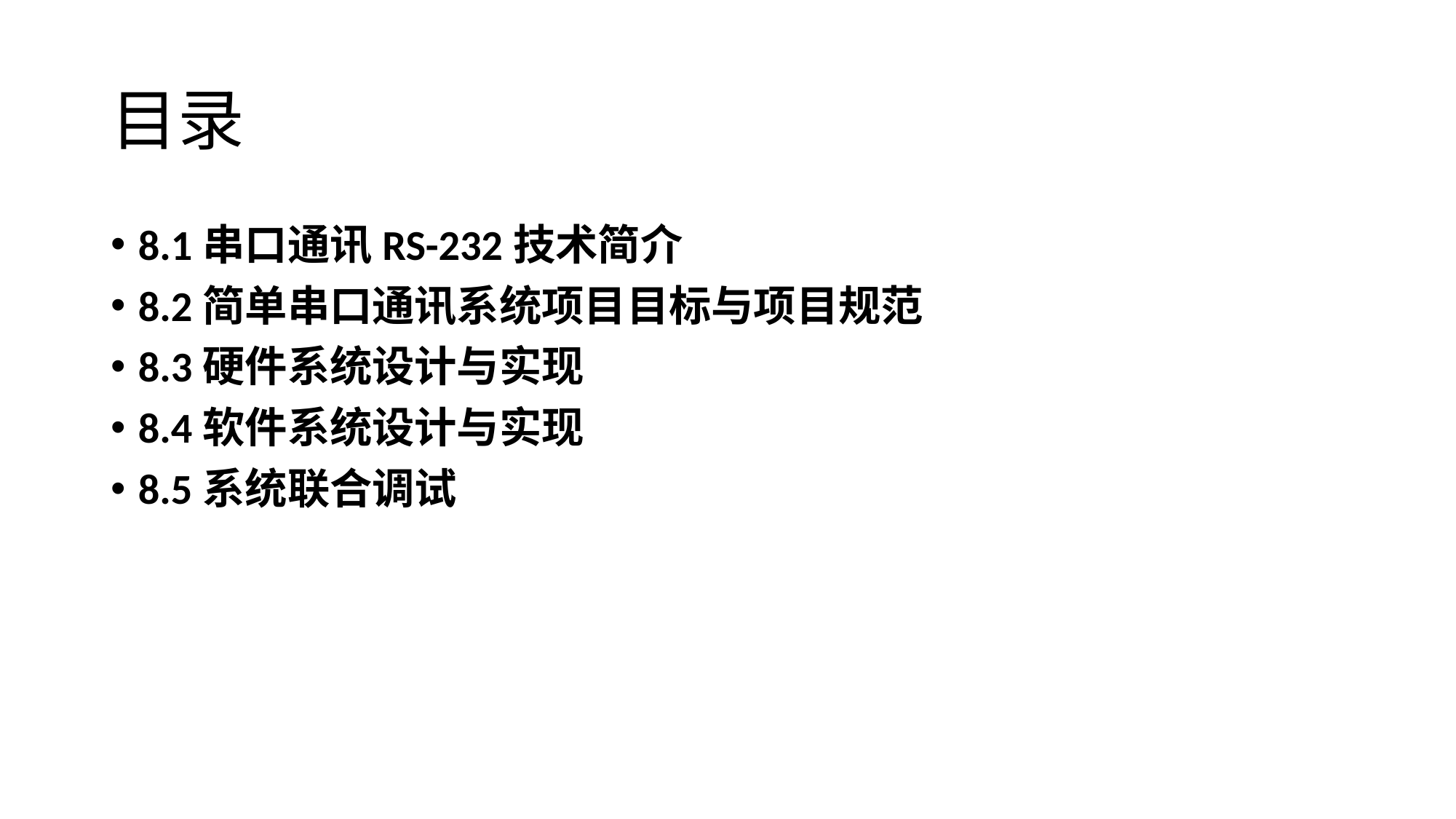

# 目录
8.1串口通讯RS-232技术简介
8.2简单串口通讯系统项目目标与项目规范
8.3硬件系统设计与实现
8.4软件系统设计与实现
8.5系统联合调试